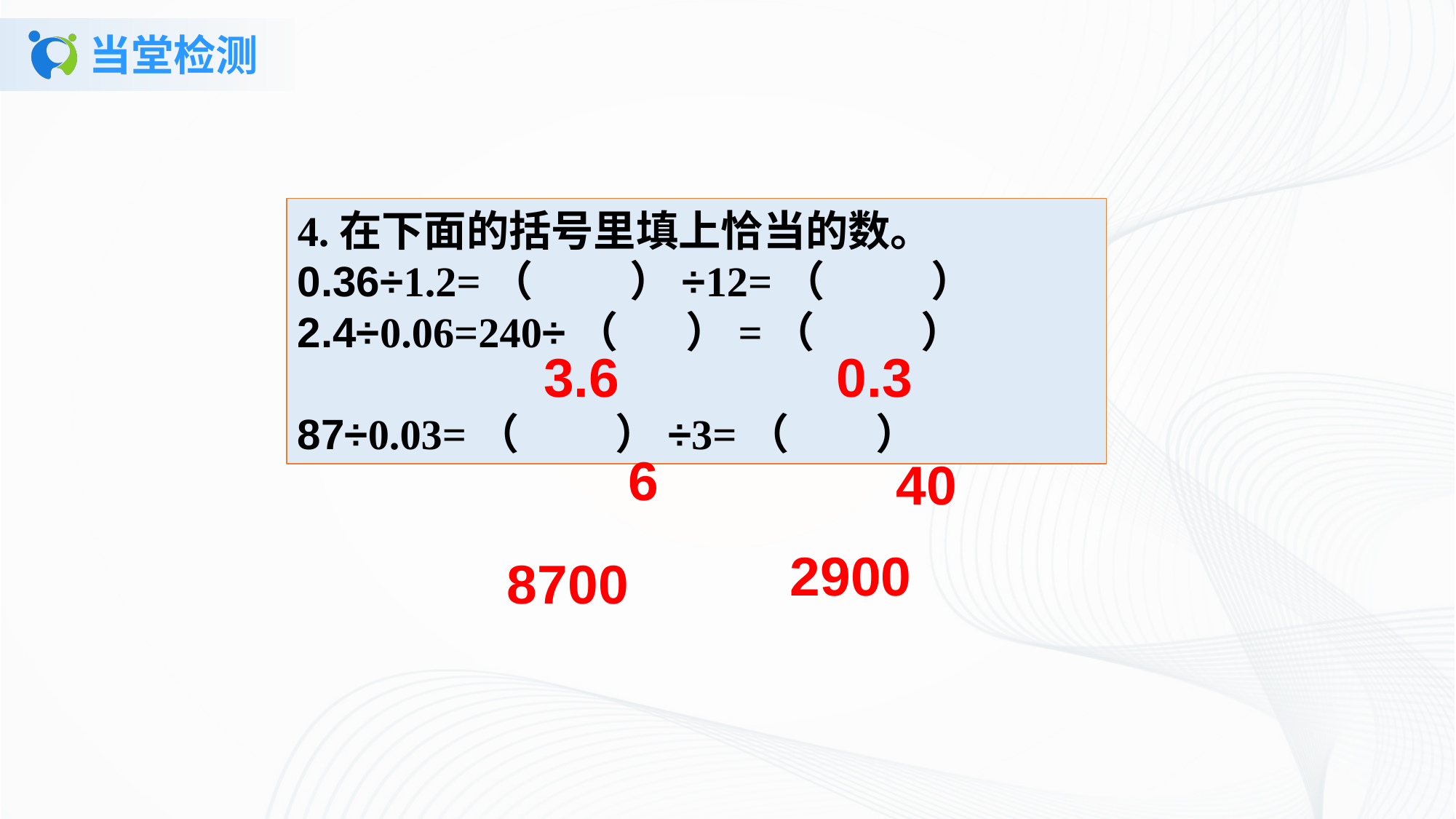

# 当堂检测
4.在下面的括号里填上恰当的数。0.36÷1.2=（          ）÷12=（           ）2.4÷0.06=240÷（       ）=（           ）87÷0.03=（          ）÷3=（         ）
3.6
0.3
6
40
2900
8700